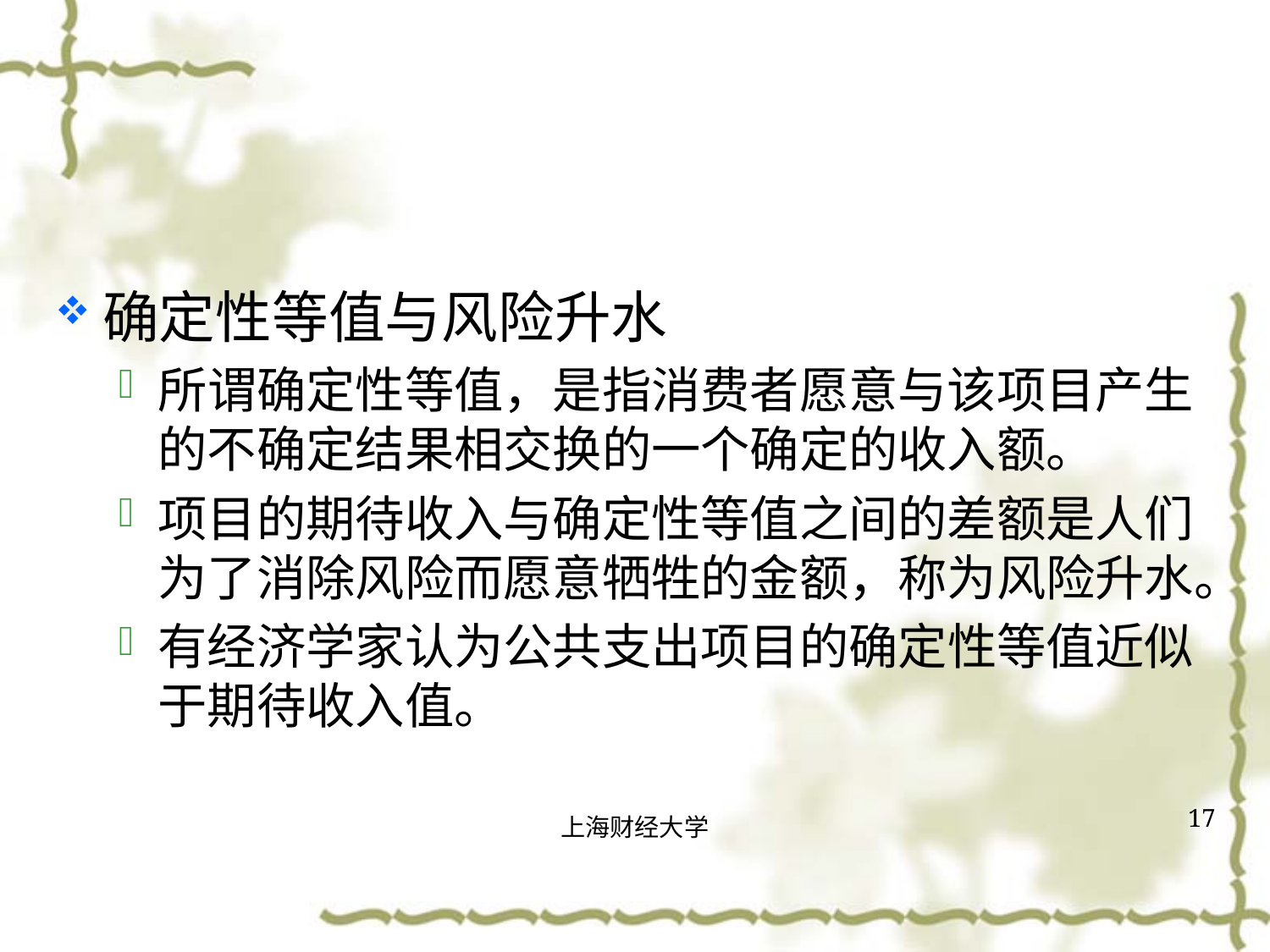

#
确定性等值与风险升水
所谓确定性等值，是指消费者愿意与该项目产生的不确定结果相交换的一个确定的收入额。
项目的期待收入与确定性等值之间的差额是人们为了消除风险而愿意牺牲的金额，称为风险升水。
有经济学家认为公共支出项目的确定性等值近似于期待收入值。
17
上海财经大学